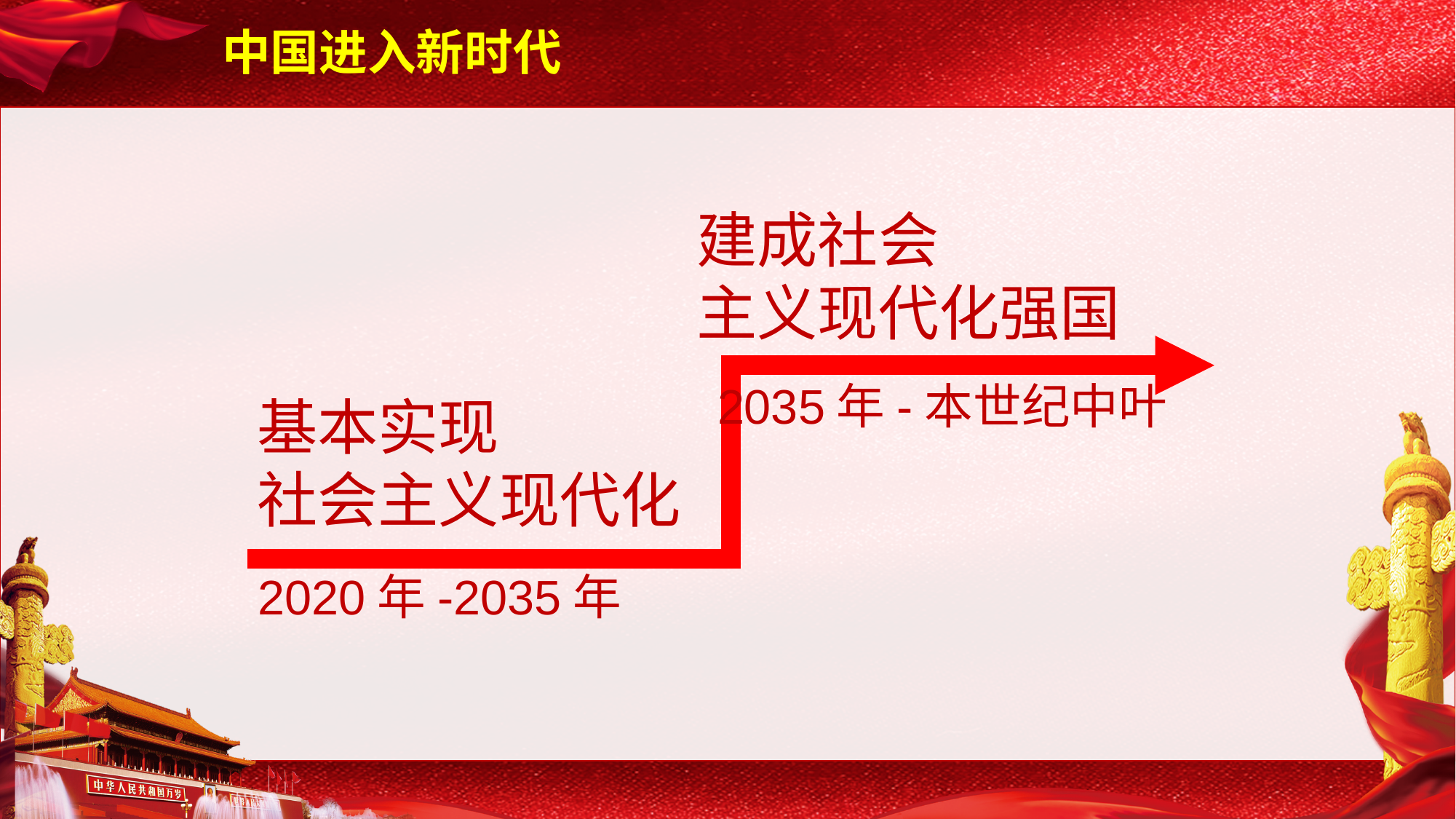

中国进入新时代
建成社会
主义现代化强国
2035年-本世纪中叶
基本实现
社会主义现代化
2020年-2035年